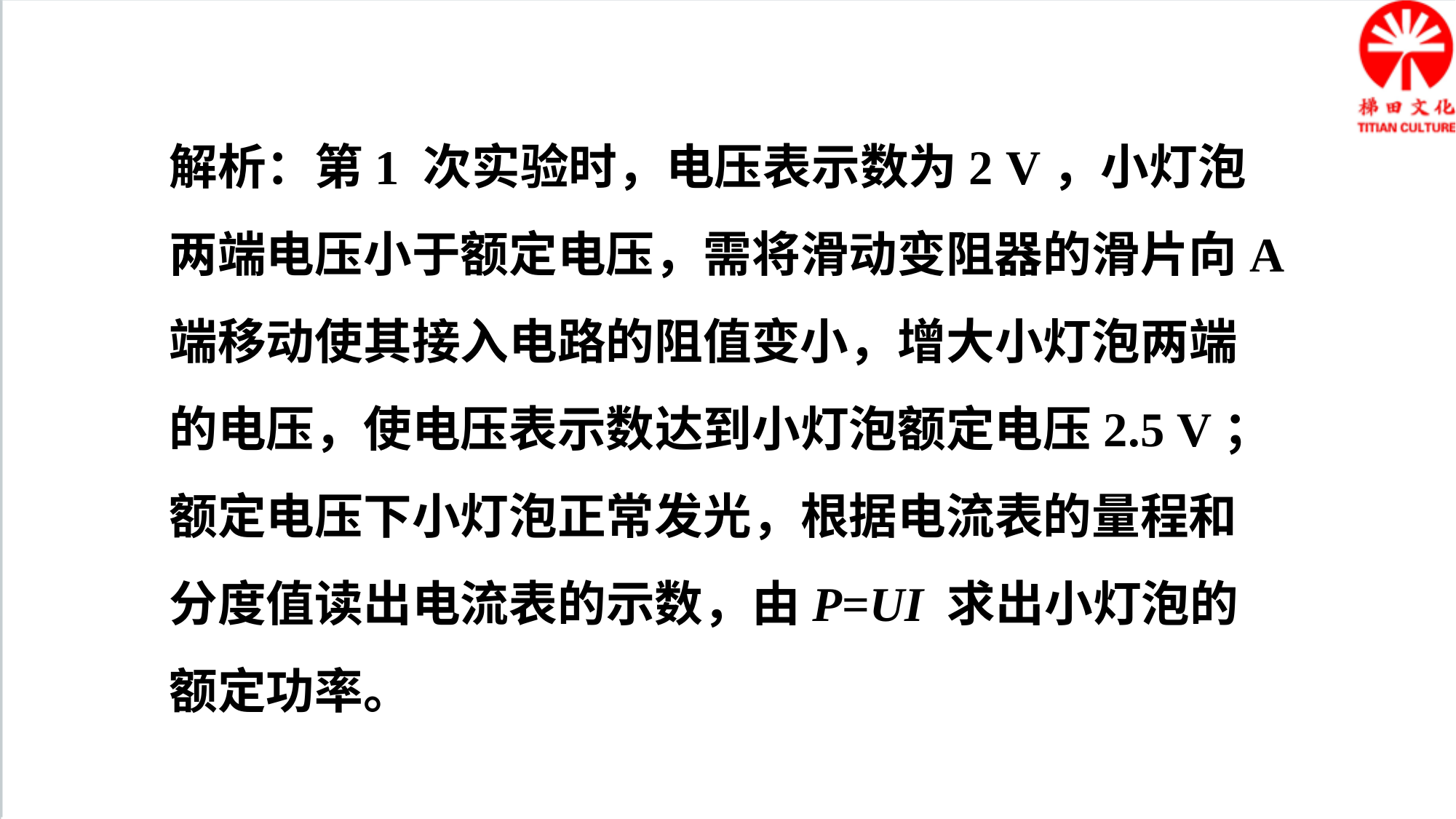

解析：第1 次实验时，电压表示数为2 V，小灯泡两端电压小于额定电压，需将滑动变阻器的滑片向A 端移动使其接入电路的阻值变小，增大小灯泡两端的电压，使电压表示数达到小灯泡额定电压2.5 V；额定电压下小灯泡正常发光，根据电流表的量程和分度值读出电流表的示数，由P=UI 求出小灯泡的额定功率。